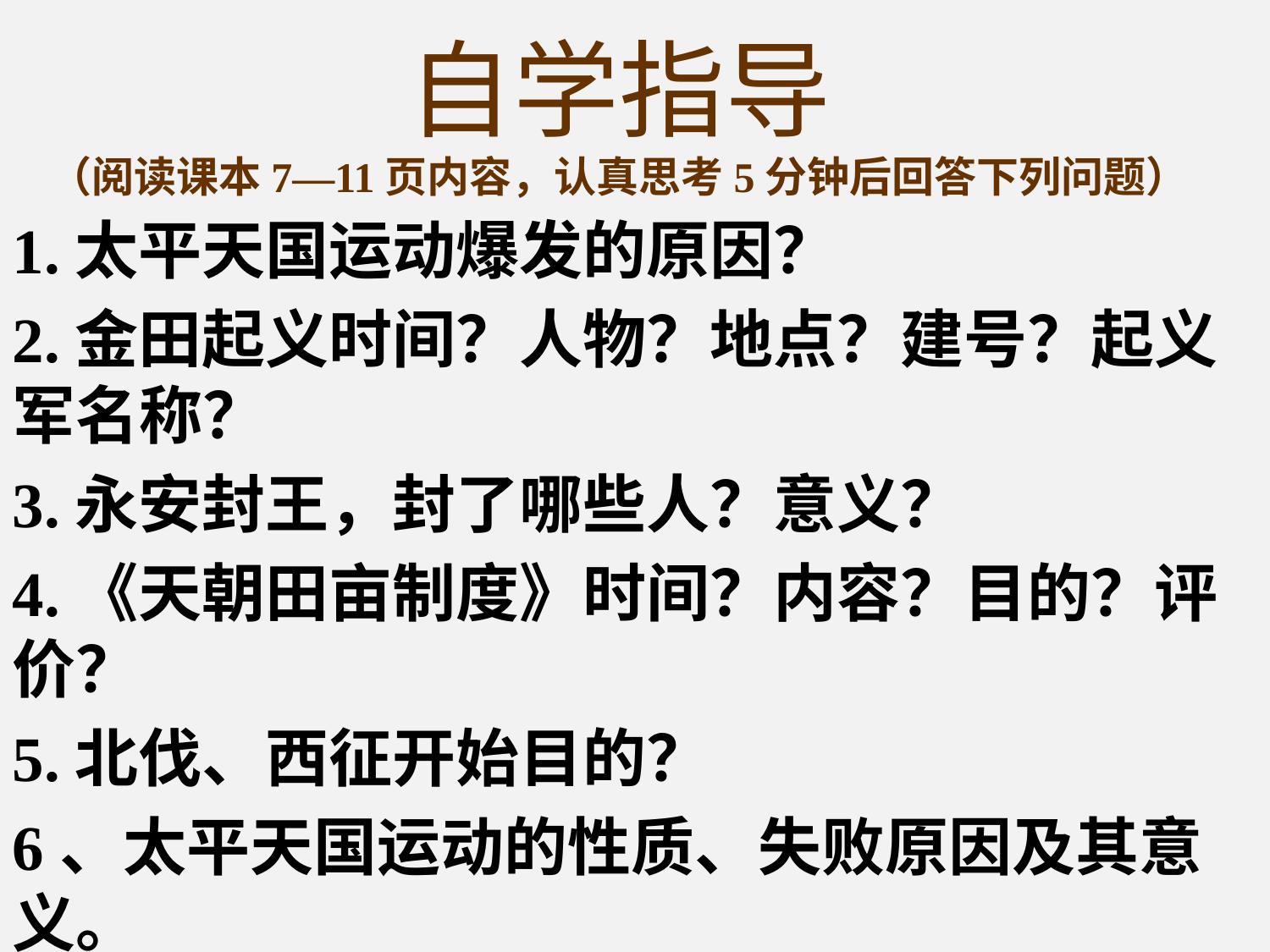

# 自学指导 （阅读课本7—11页内容，认真思考5分钟后回答下列问题）
1.太平天国运动爆发的原因？
2.金田起义时间？人物？地点？建号？起义军名称？
3.永安封王，封了哪些人？意义？
4.《天朝田亩制度》时间？内容？目的？评价？
5.北伐、西征开始目的？
6、太平天国运动的性质、失败原因及其意义。